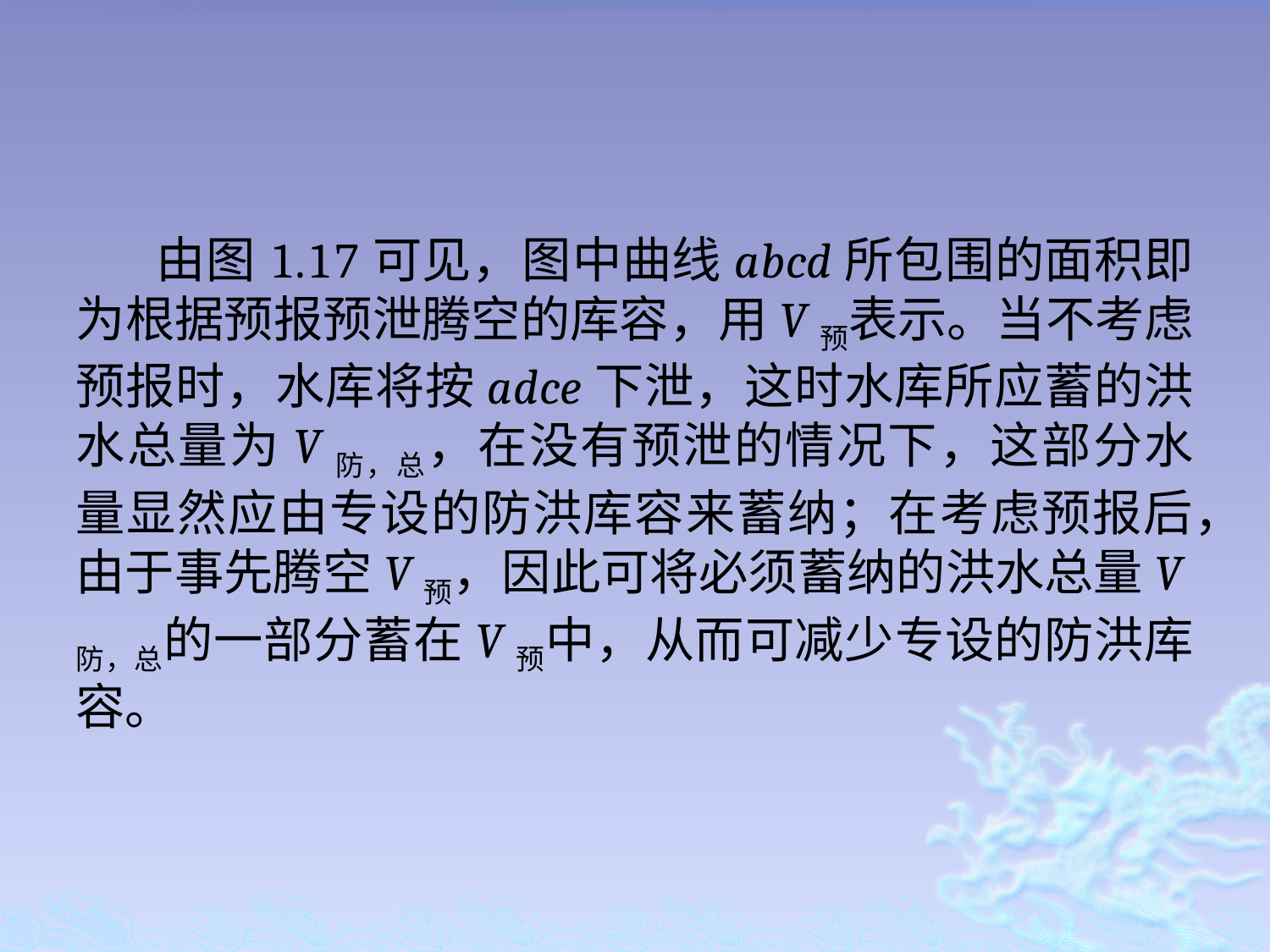

由图1.17可见，图中曲线abcd所包围的面积即为根据预报预泄腾空的库容，用V预表示。当不考虑预报时，水库将按adce下泄，这时水库所应蓄的洪水总量为V防，总，在没有预泄的情况下，这部分水量显然应由专设的防洪库容来蓄纳；在考虑预报后，由于事先腾空V预，因此可将必须蓄纳的洪水总量V防，总的一部分蓄在V预中，从而可减少专设的防洪库容。